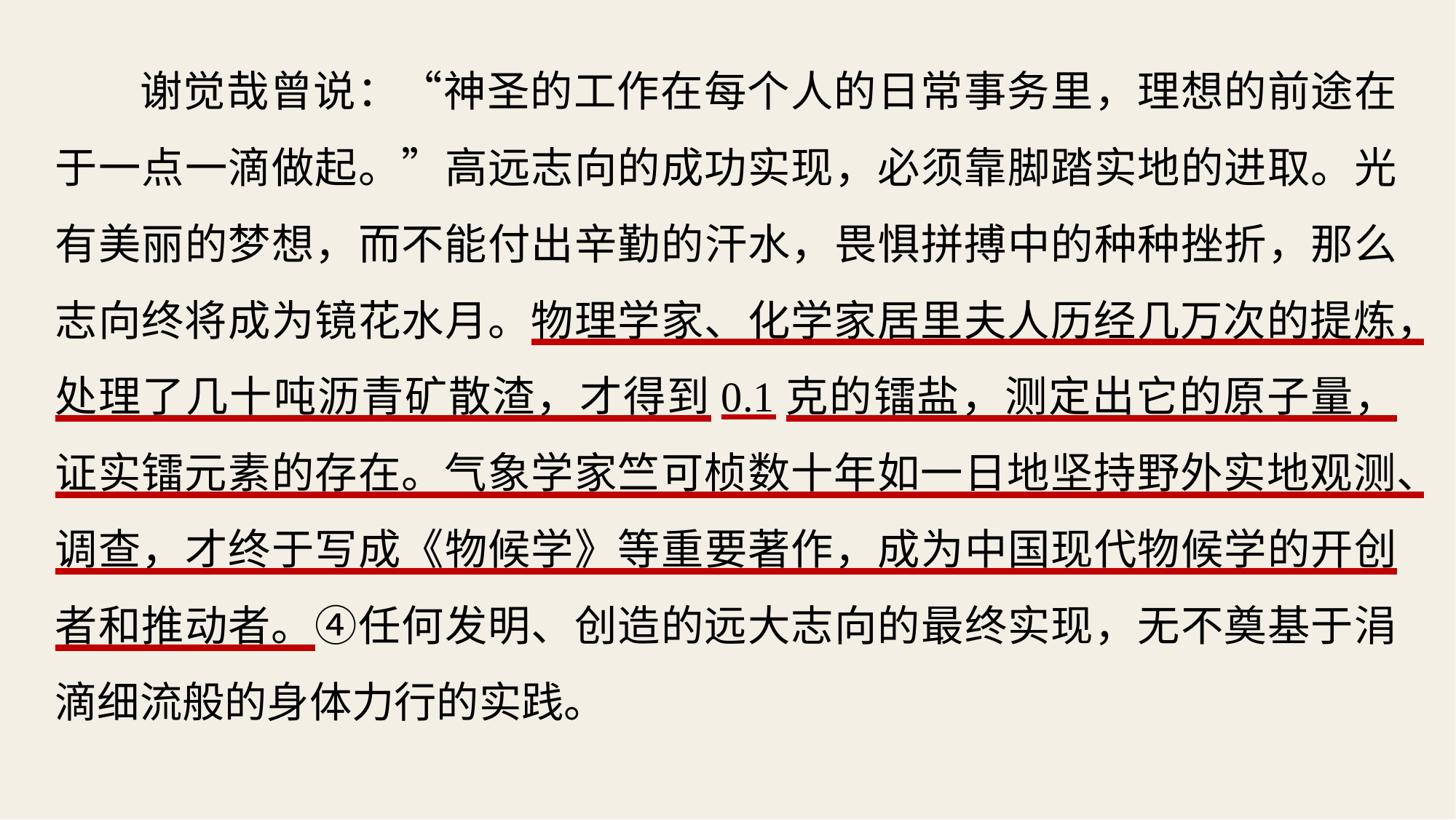

谢觉哉曾说：“神圣的工作在每个人的日常事务里，理想的前途在于一点一滴做起。”高远志向的成功实现，必须靠脚踏实地的进取。光有美丽的梦想，而不能付出辛勤的汗水，畏惧拼搏中的种种挫折，那么志向终将成为镜花水月。物理学家、化学家居里夫人历经几万次的提炼，处理了几十吨沥青矿散渣，才得到0.1克的镭盐，测定出它的原子量，证实镭元素的存在。气象学家竺可桢数十年如一日地坚持野外实地观测、调查，才终于写成《物候学》等重要著作，成为中国现代物候学的开创者和推动者。④任何发明、创造的远大志向的最终实现，无不奠基于涓滴细流般的身体力行的实践。